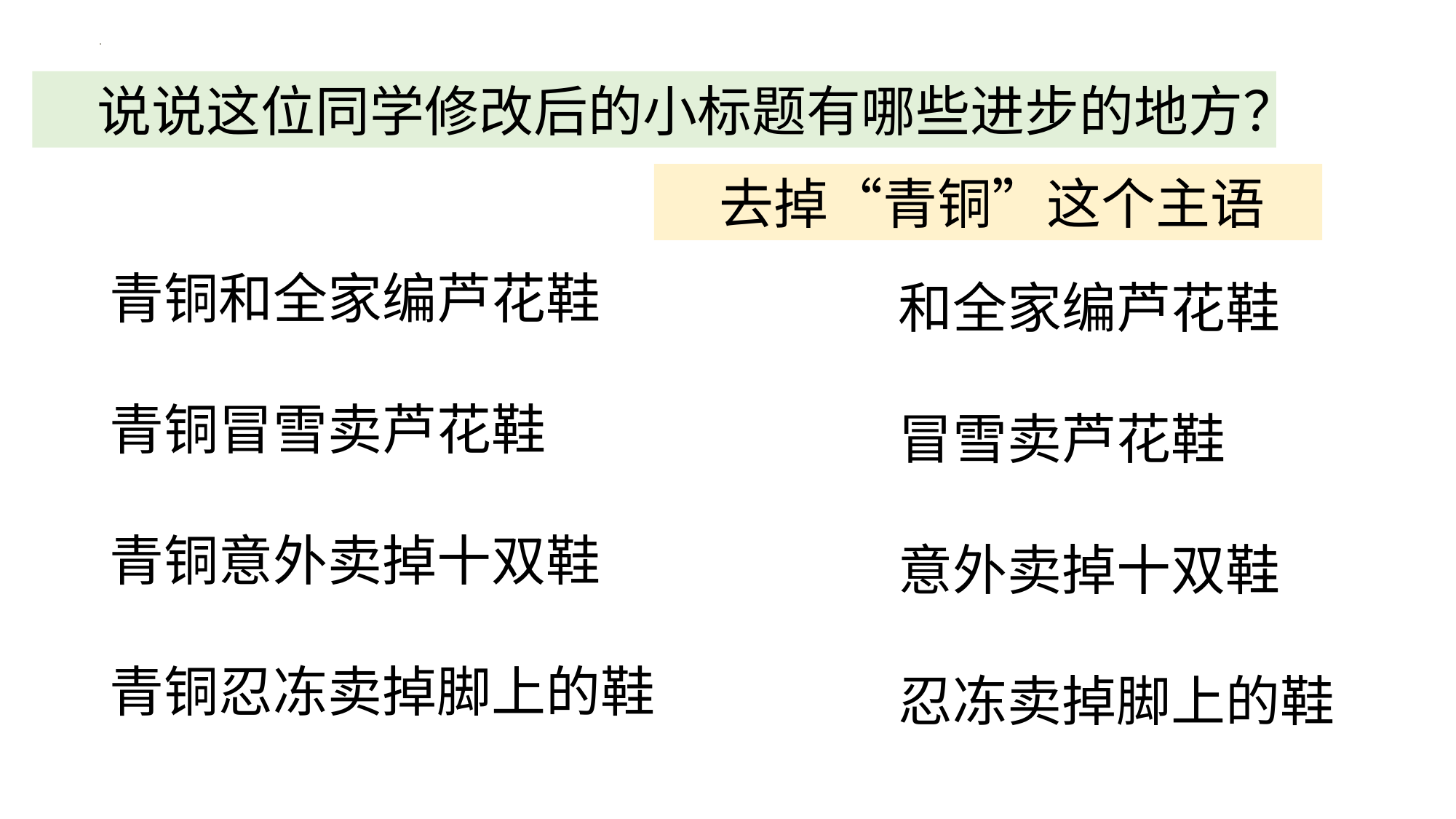

说说这位同学修改后的小标题有哪些进步的地方？
去掉“青铜”这个主语
青铜和全家编芦花鞋
青铜冒雪卖芦花鞋
青铜意外卖掉十双鞋
青铜忍冻卖掉脚上的鞋
和全家编芦花鞋
冒雪卖芦花鞋
意外卖掉十双鞋
忍冻卖掉脚上的鞋